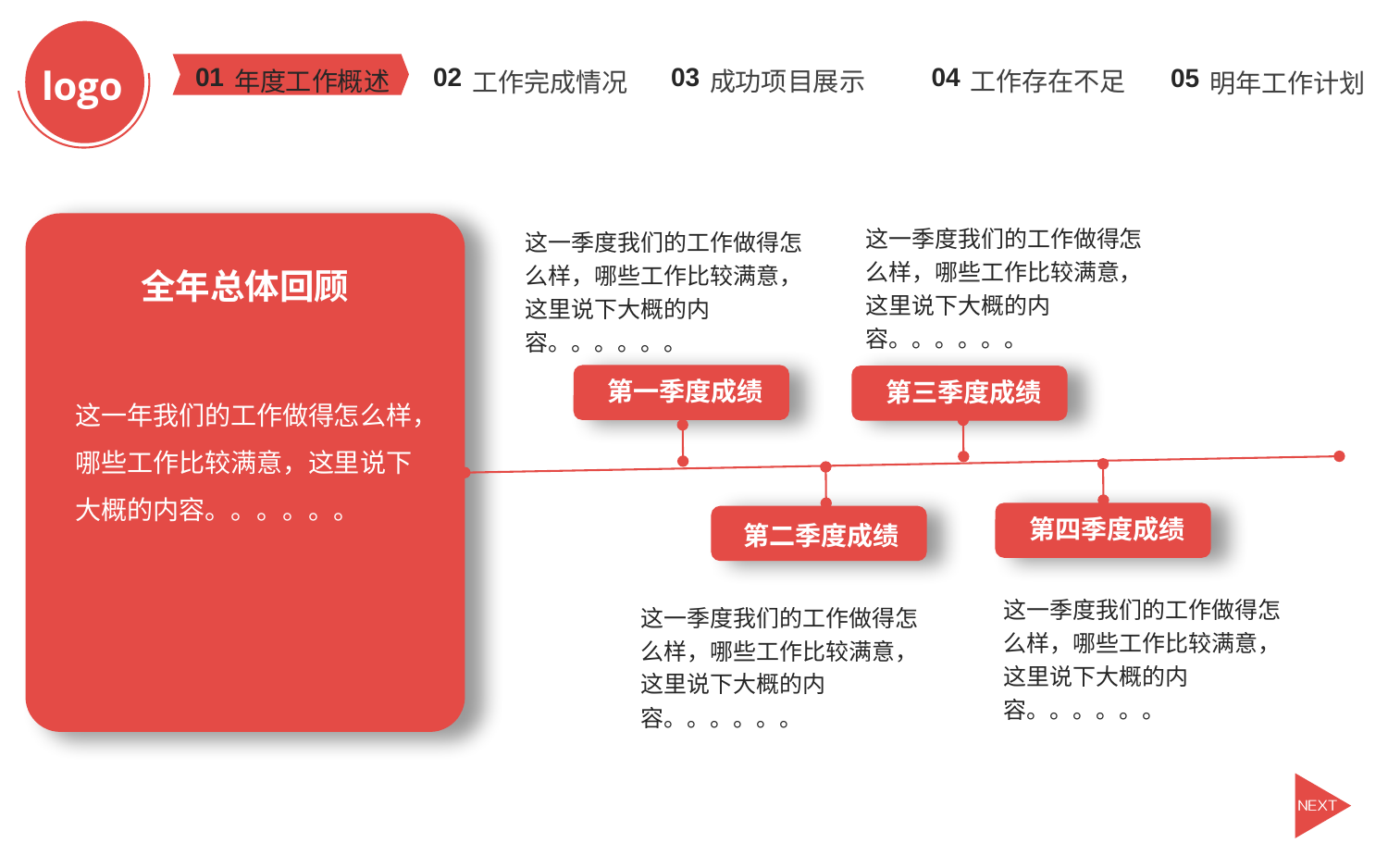

logo
成功项目展示
工作存在不足
年度工作概述
工作完成情况
明年工作计划
03
04
02
01

05
这一季度我们的工作做得怎么样，哪些工作比较满意，这里说下大概的内容。。。。。。

这一季度我们的工作做得怎么样，哪些工作比较满意，这里说下大概的内容。。。。。。
全年总体回顾

第一季度成绩
第三季度成绩
这一年我们的工作做得怎么样，哪些工作比较满意，这里说下大概的内容。。。。。。

第四季度成绩
第二季度成绩
这一季度我们的工作做得怎么样，哪些工作比较满意，这里说下大概的内容。。。。。。
这一季度我们的工作做得怎么样，哪些工作比较满意，这里说下大概的内容。。。。。。